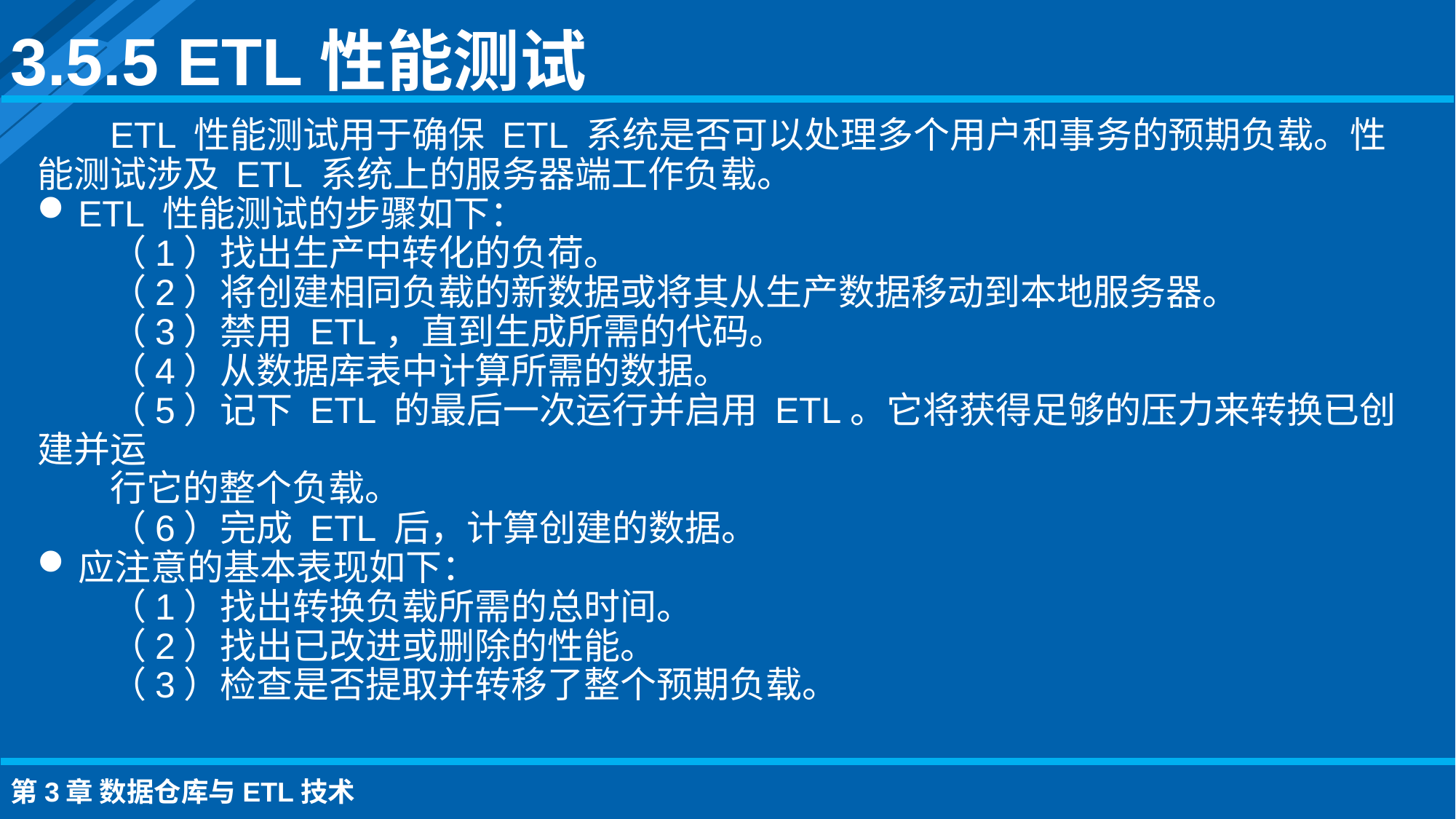

3.5.5 ETL性能测试

ETL 性能测试用于确保 ETL 系统是否可以处理多个用户和事务的预期负载。性能测试涉及 ETL 系统上的服务器端工作负载。
ETL 性能测试的步骤如下：
（1）找出生产中转化的负荷。
（2）将创建相同负载的新数据或将其从生产数据移动到本地服务器。
（3）禁用 ETL，直到生成所需的代码。
（4）从数据库表中计算所需的数据。
（5）记下 ETL 的最后一次运行并启用 ETL。它将获得足够的压力来转换已创建并运
行它的整个负载。
（6）完成 ETL 后，计算创建的数据。
应注意的基本表现如下：
（1）找出转换负载所需的总时间。
（2）找出已改进或删除的性能。
（3）检查是否提取并转移了整个预期负载。
第3章 数据仓库与ETL技术